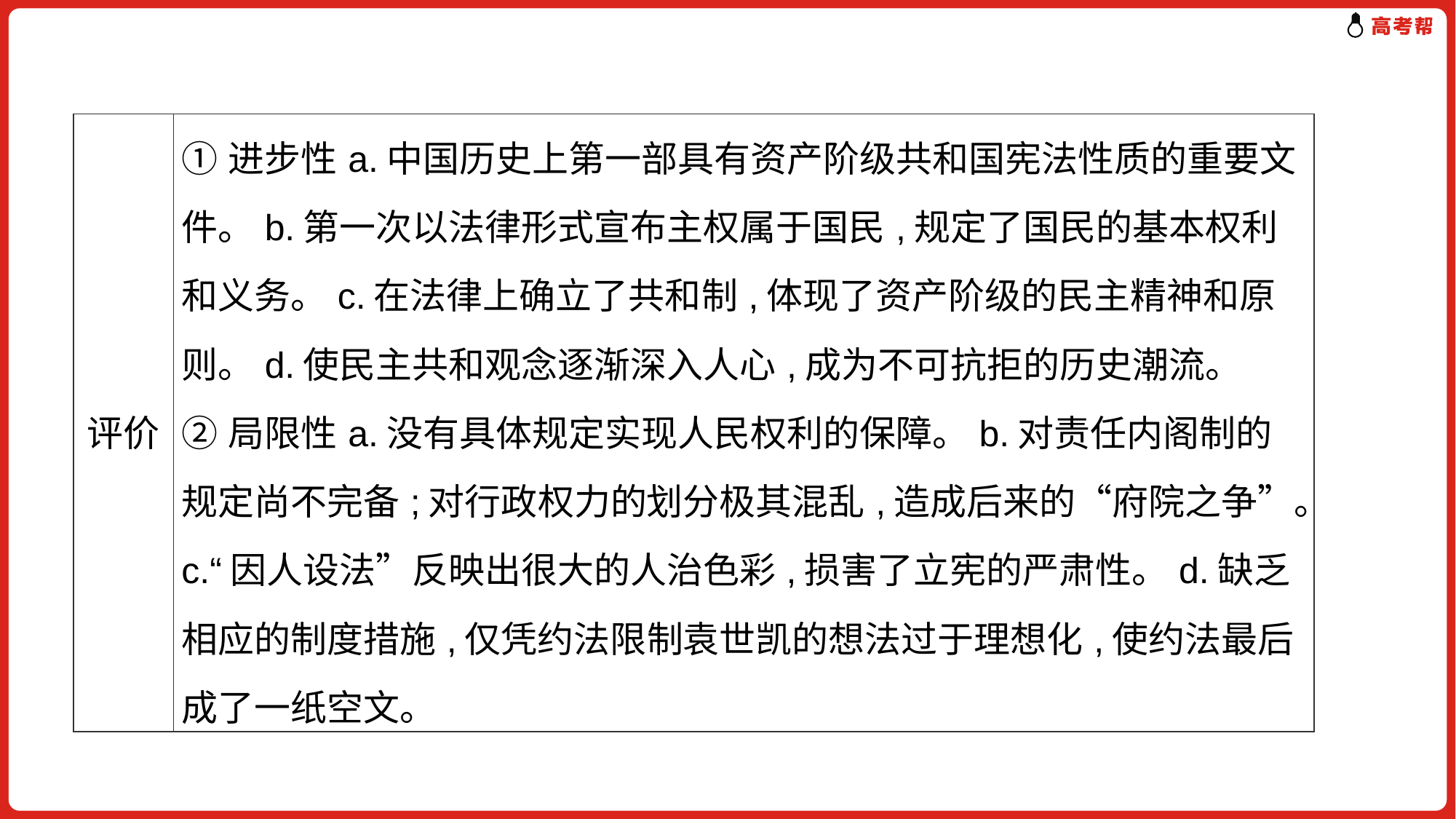

| 评价 | ①进步性a.中国历史上第一部具有资产阶级共和国宪法性质的重要文件。b.第一次以法律形式宣布主权属于国民,规定了国民的基本权利和义务。c.在法律上确立了共和制,体现了资产阶级的民主精神和原则。d.使民主共和观念逐渐深入人心,成为不可抗拒的历史潮流。 ②局限性a.没有具体规定实现人民权利的保障。b.对责任内阁制的规定尚不完备;对行政权力的划分极其混乱,造成后来的“府院之争”。c.“因人设法”反映出很大的人治色彩,损害了立宪的严肃性。d.缺乏相应的制度措施,仅凭约法限制袁世凯的想法过于理想化,使约法最后成了一纸空文。 |
| --- | --- |